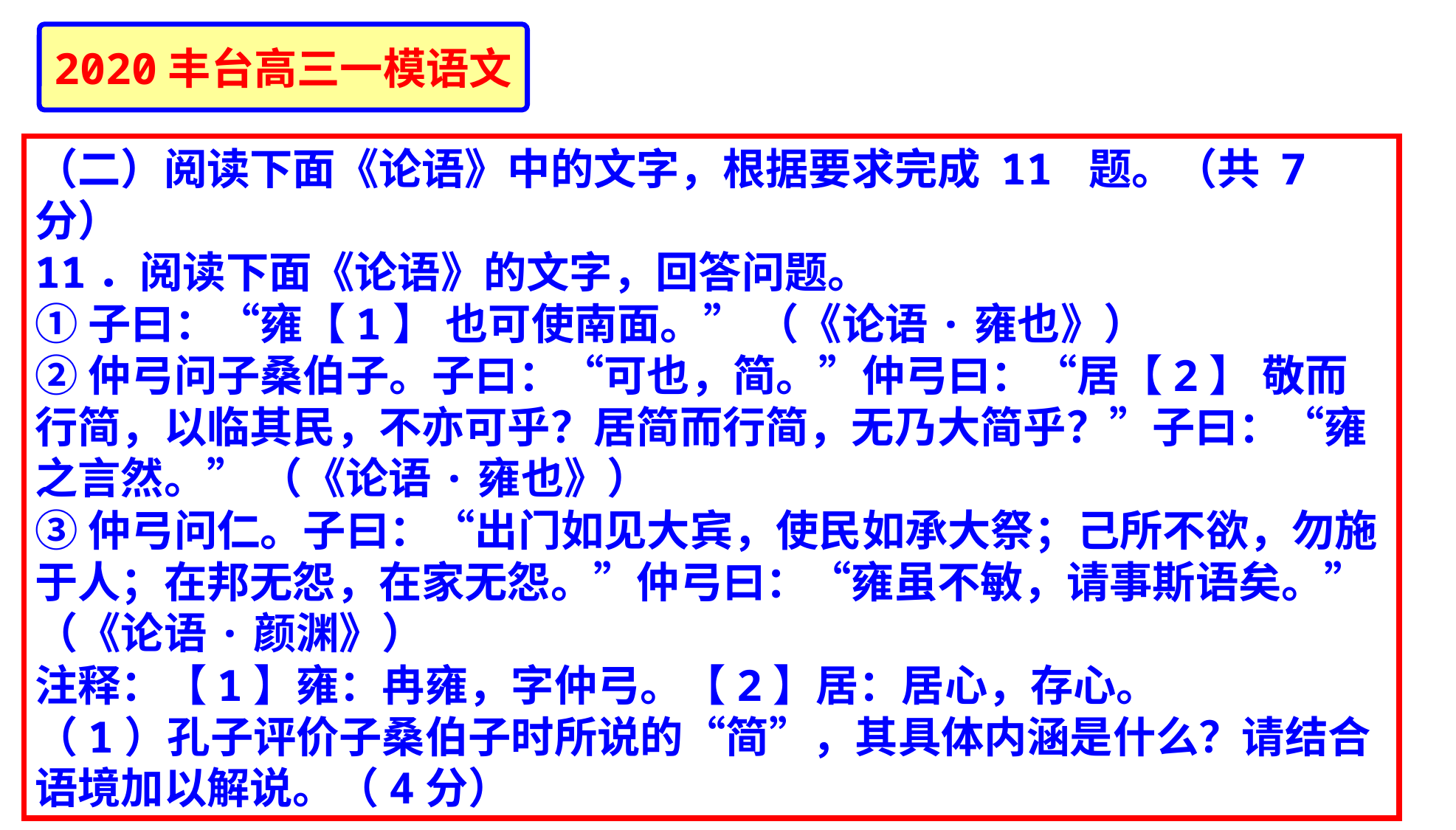

2020丰台高三一模语文
（二）阅读下面《论语》中的文字，根据要求完成 11 题。（共 7 分）
11．阅读下面《论语》的文字，回答问题。
①子曰：“雍【1】 也可使南面。” （《论语·雍也》）
②仲弓问子桑伯子。子曰：“可也，简。”仲弓曰：“居【2】 敬而行简，以临其民，不亦可乎？居简而行简，无乃大简乎？”子曰：“雍之言然。” （《论语·雍也》）
③仲弓问仁。子曰：“出门如见大宾，使民如承大祭；己所不欲，勿施于人；在邦无怨，在家无怨。”仲弓曰：“雍虽不敏，请事斯语矣。” （《论语·颜渊》）
注释：【1】雍：冉雍，字仲弓。【2】居：居心，存心。
（1）孔子评价子桑伯子时所说的“简”，其具体内涵是什么？请结合语境加以解说。（4分）